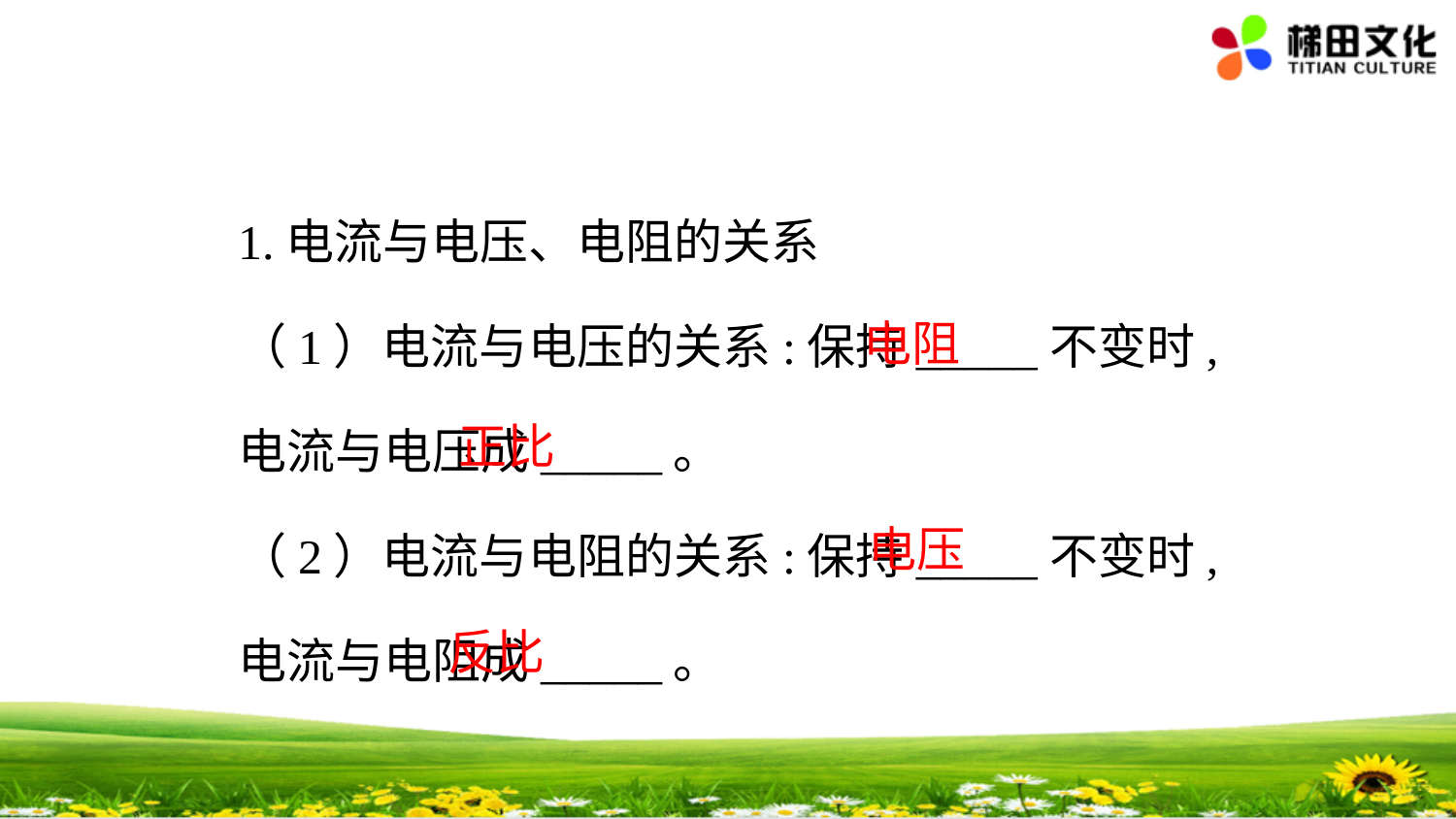

1.电流与电压、电阻的关系
（1）电流与电压的关系:保持_____不变时,电流与电压成_____。
（2）电流与电阻的关系:保持_____不变时,电流与电阻成_____。
电阻
正比
电压
反比